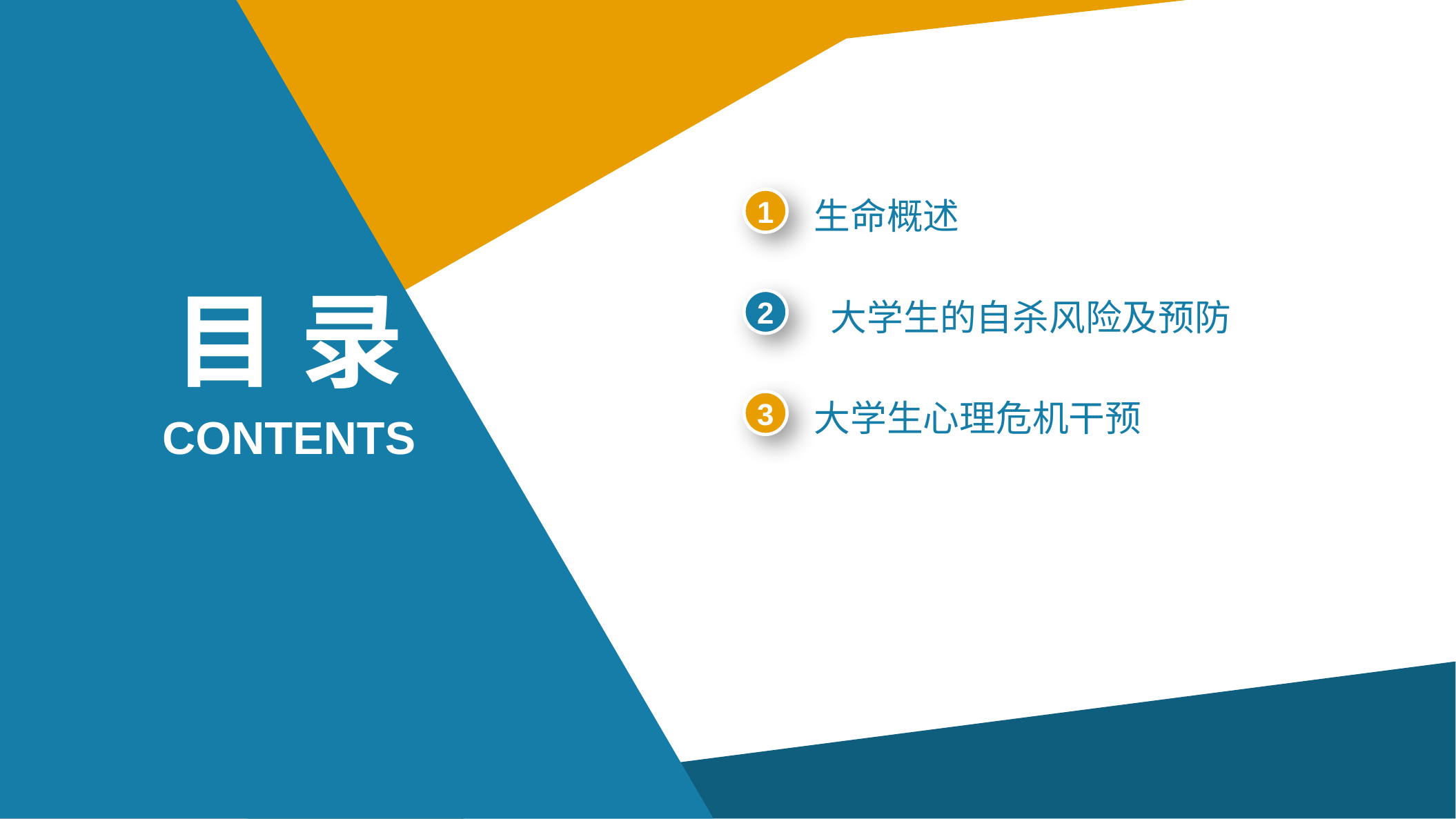

1
生命概述
目 录
2
 大学生的自杀风险及预防
3
大学生心理危机干预
CONTENTS